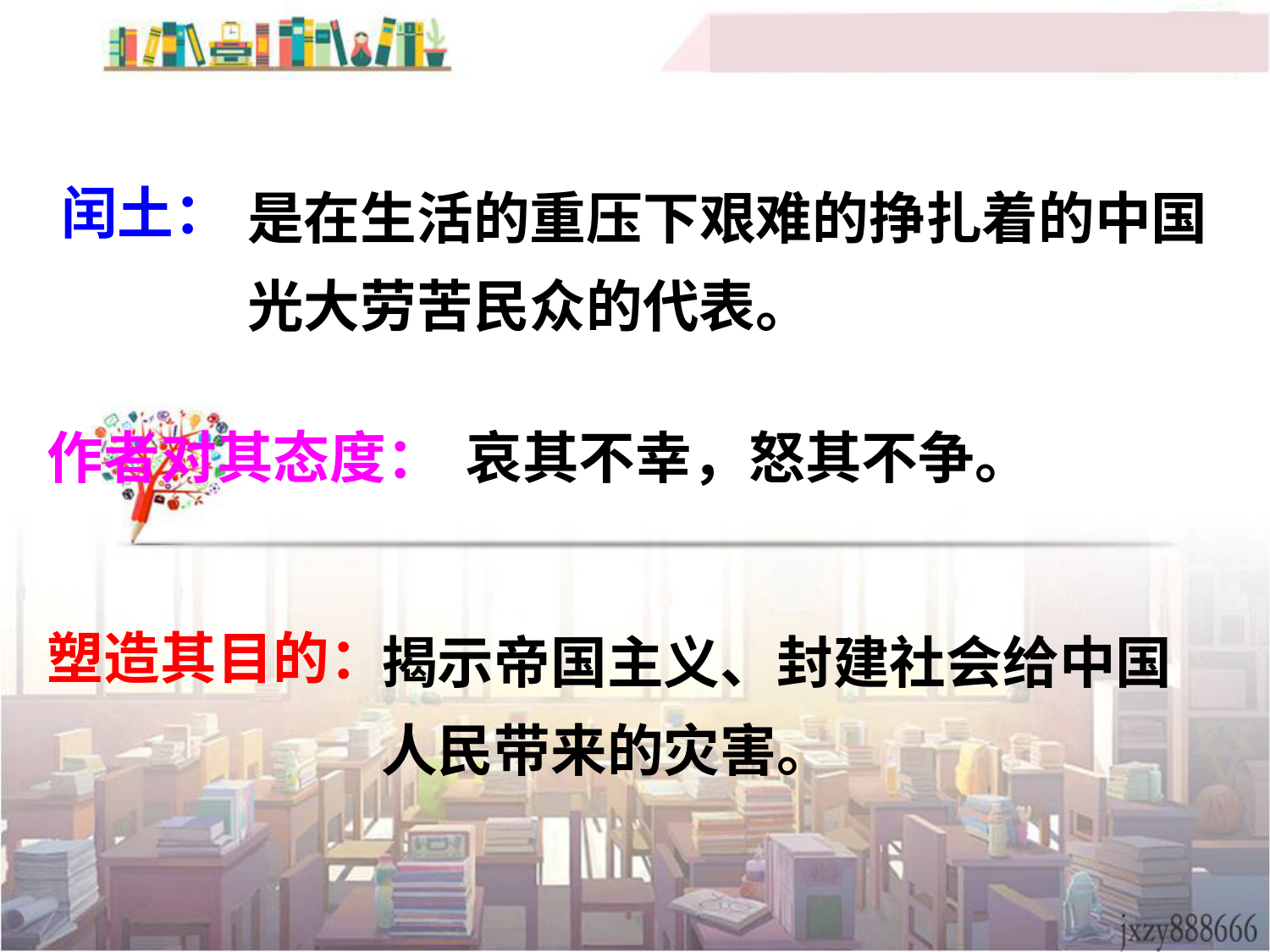

是在生活的重压下艰难的挣扎着的中国光大劳苦民众的代表。
闰土：
作者对其态度：
哀其不幸，怒其不争。
揭示帝国主义、封建社会给中国人民带来的灾害。
塑造其目的：